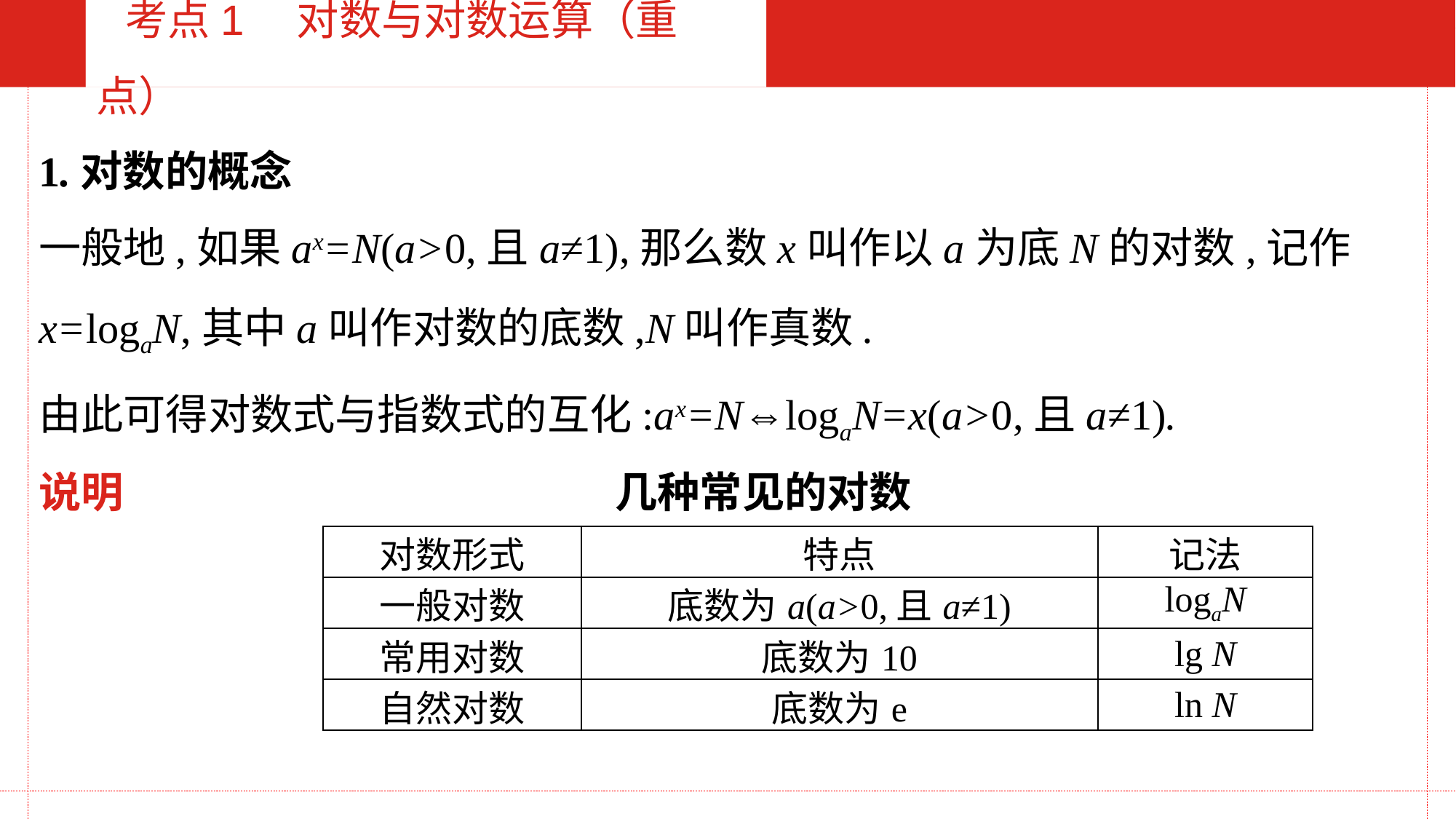

考点1　对数与对数运算（重点）

1.对数的概念
一般地,如果ax=N(a>0,且a≠1),那么数x叫作以a为底N的对数,记作x=logaN,其中a叫作对数的底数,N叫作真数.
由此可得对数式与指数式的互化:ax=N⇔logaN=x(a>0,且a≠1).
说明                                                   几种常见的对数
| 对数形式 | 特点 | 记法 |
| --- | --- | --- |
| 一般对数 | 底数为a(a>0,且a≠1) | logaN |
| 常用对数 | 底数为10 | lg N |
| 自然对数 | 底数为e | ln N |